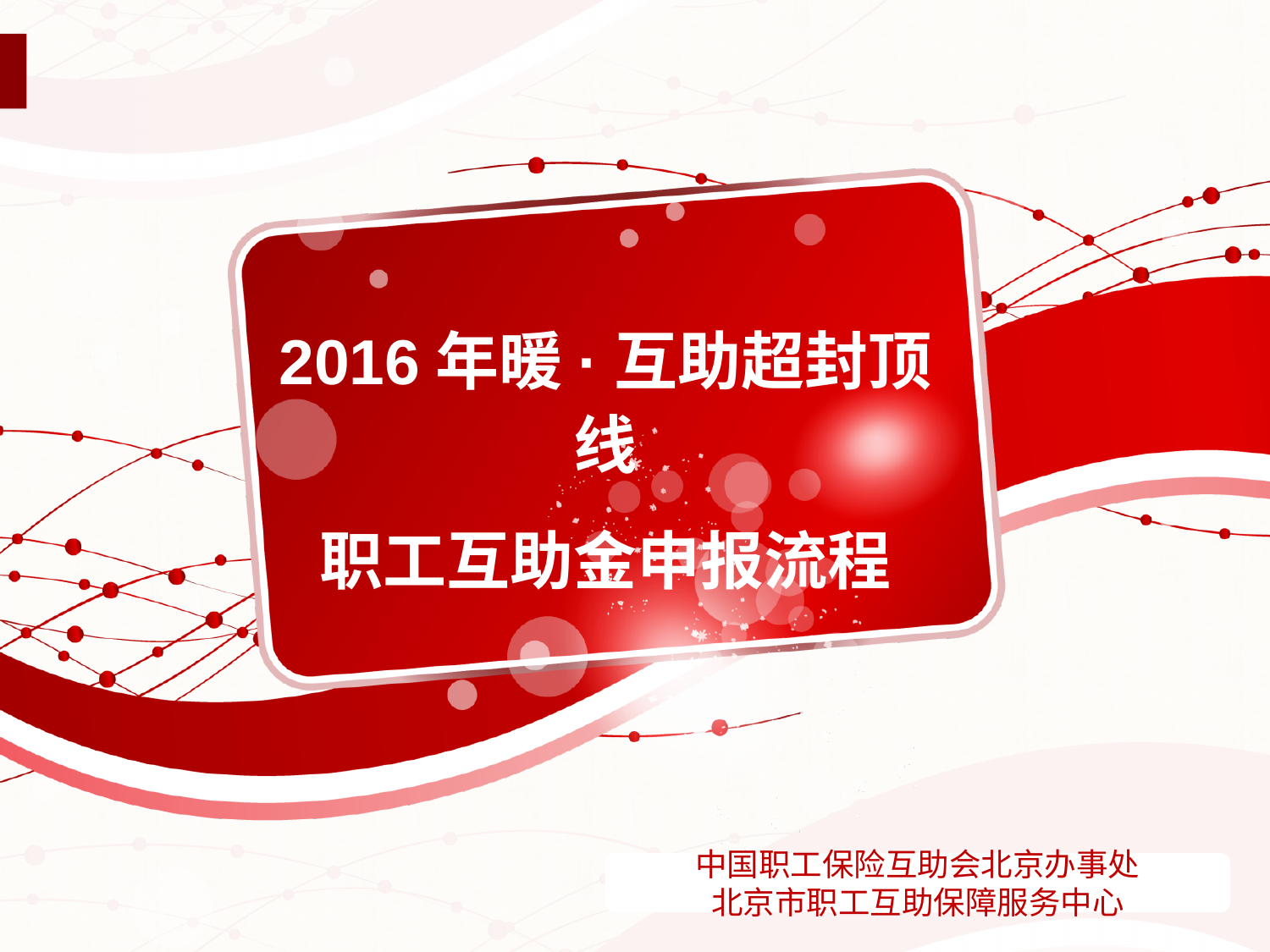

2016年暖·互助超封顶线
职工互助金申报流程
中国职工保险互助会北京办事处
北京市职工互助保障服务中心